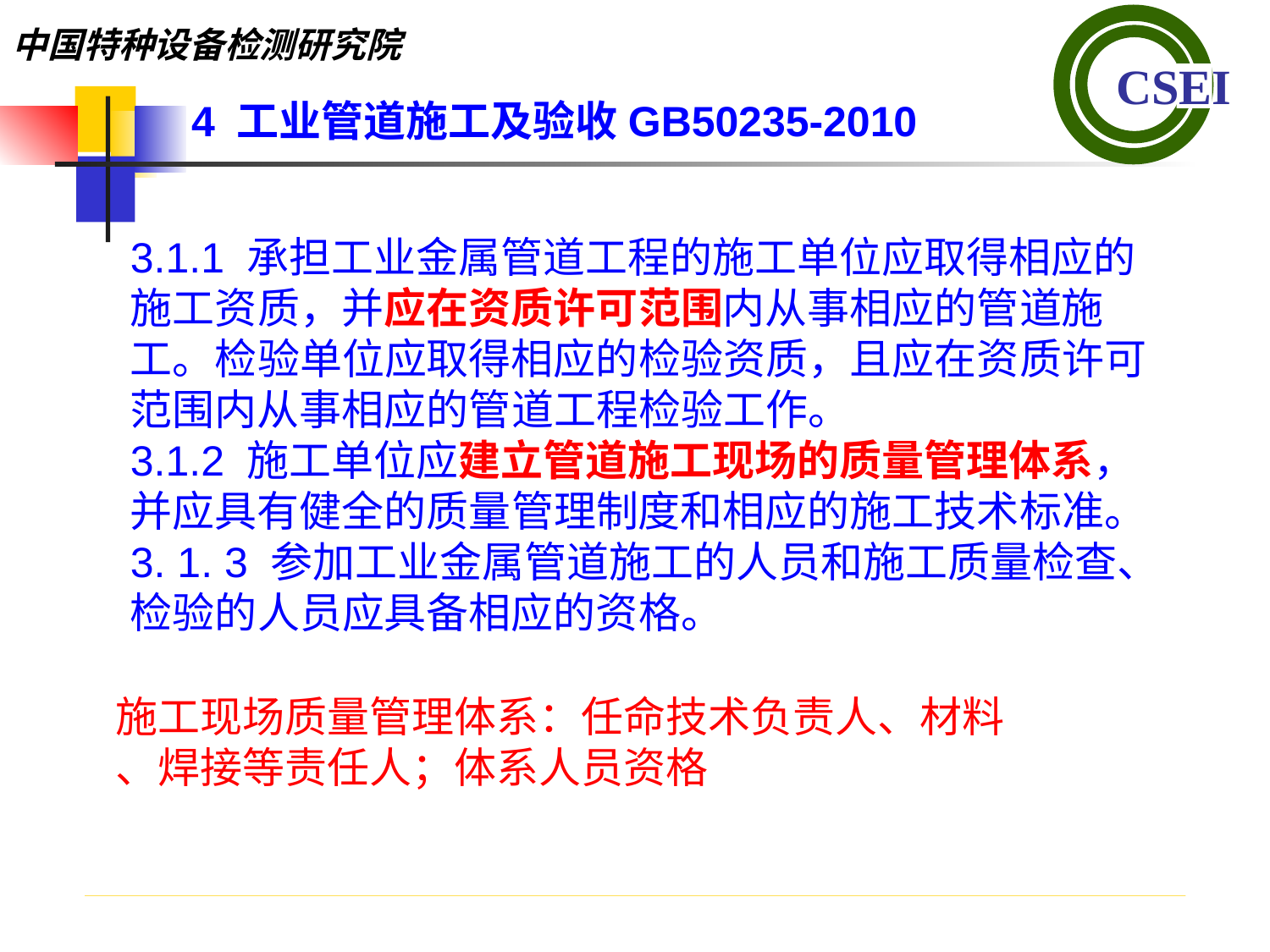

4 工业管道施工及验收GB50235-2010
3.1.1 承担工业金属管道工程的施工单位应取得相应的施工资质，并应在资质许可范围内从事相应的管道施工。检验单位应取得相应的检验资质，且应在资质许可范围内从事相应的管道工程检验工作。
3.1.2 施工单位应建立管道施工现场的质量管理体系，并应具有健全的质量管理制度和相应的施工技术标准。
3. 1. 3 参加工业金属管道施工的人员和施工质量检查、检验的人员应具备相应的资格。
施工现场质量管理体系：任命技术负责人、材料
、焊接等责任人；体系人员资格